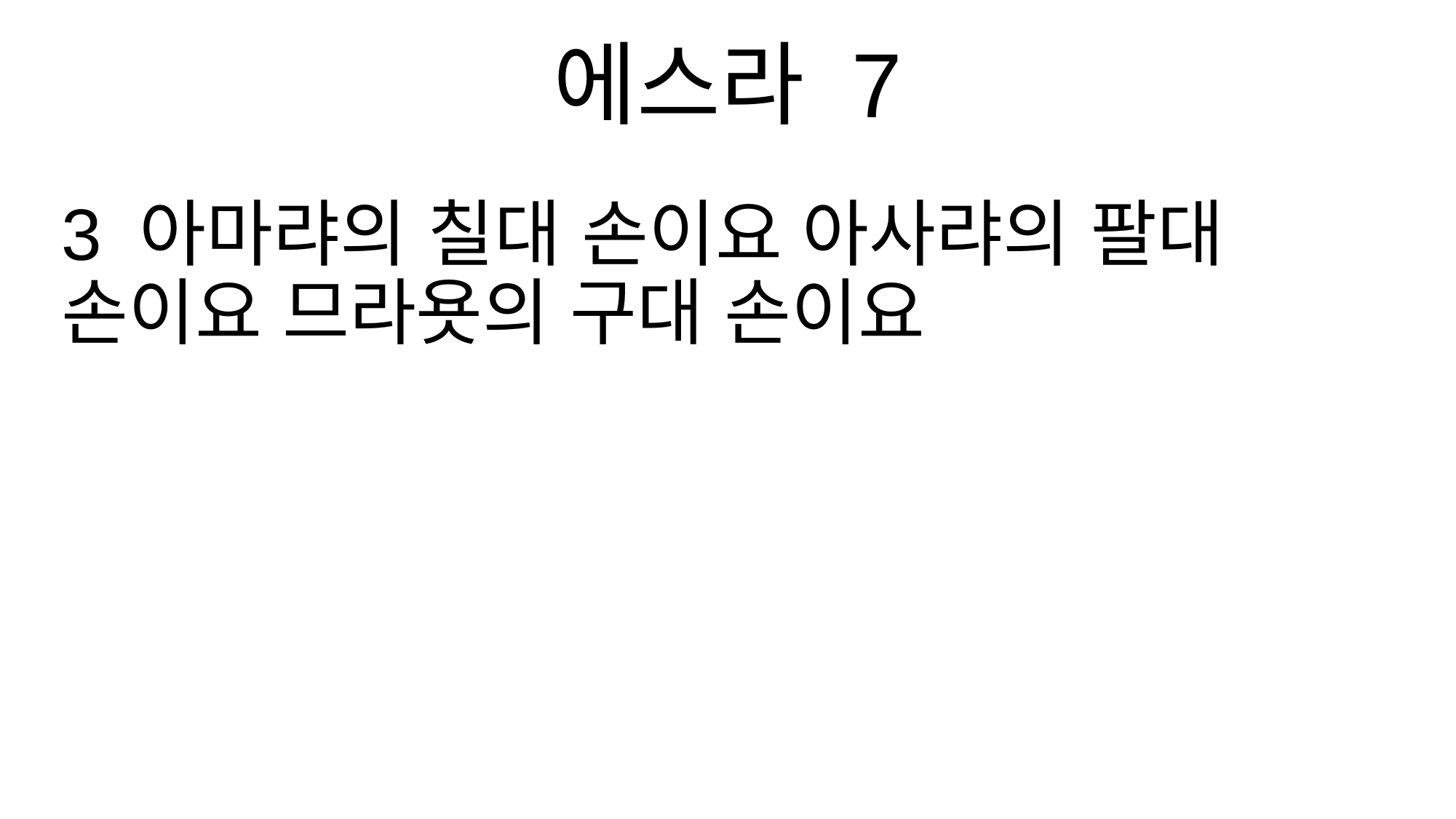

에스라 7
3 아마랴의 칠대 손이요 아사랴의 팔대 손이요 므라욧의 구대 손이요